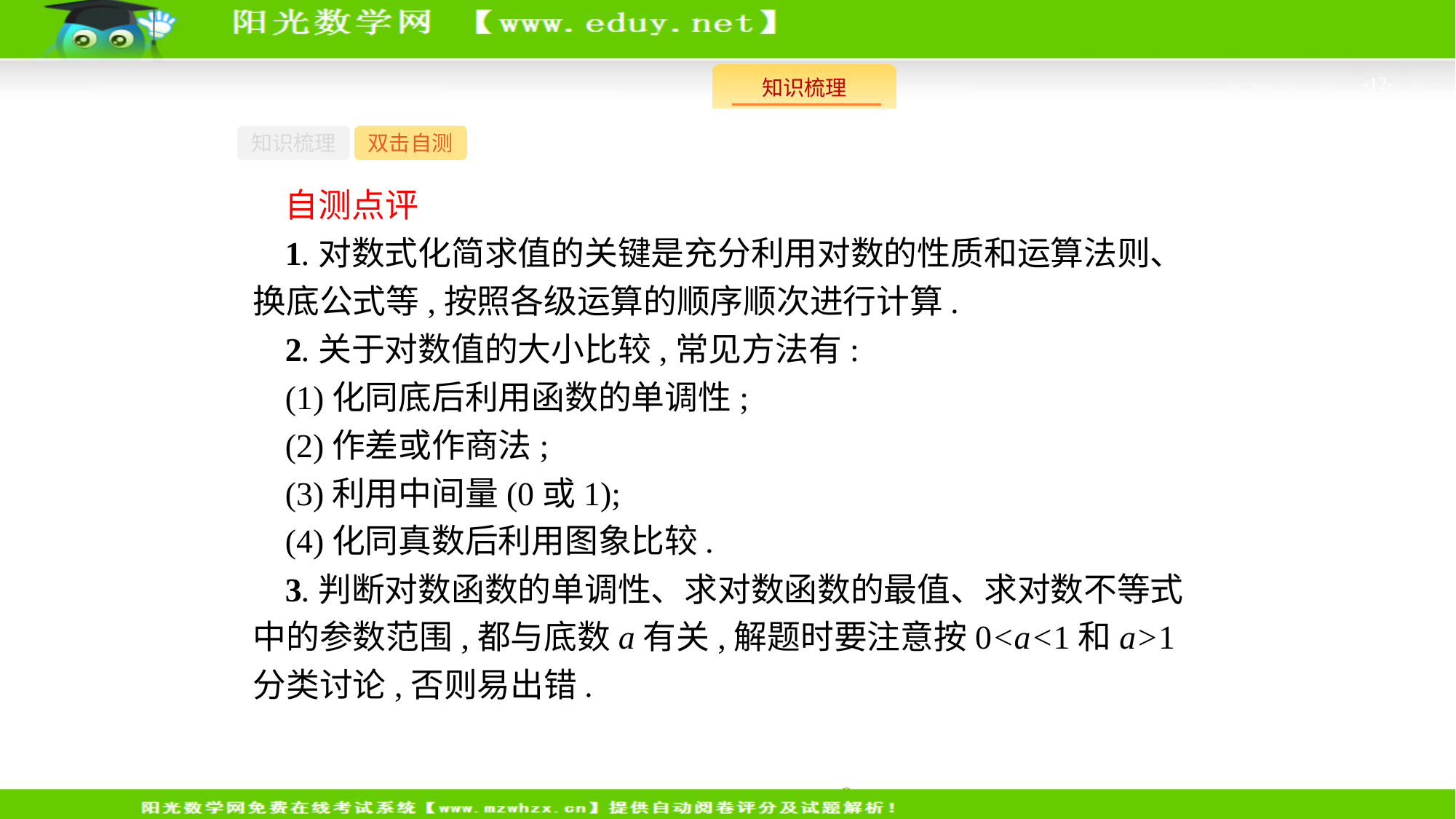

-12-
知识梳理
双击自测
自测点评
1.对数式化简求值的关键是充分利用对数的性质和运算法则、换底公式等,按照各级运算的顺序顺次进行计算.
2.关于对数值的大小比较,常见方法有:
(1)化同底后利用函数的单调性;
(2)作差或作商法;
(3)利用中间量(0或1);
(4)化同真数后利用图象比较.
3.判断对数函数的单调性、求对数函数的最值、求对数不等式中的参数范围,都与底数a有关,解题时要注意按0<a<1和a>1分类讨论,否则易出错.